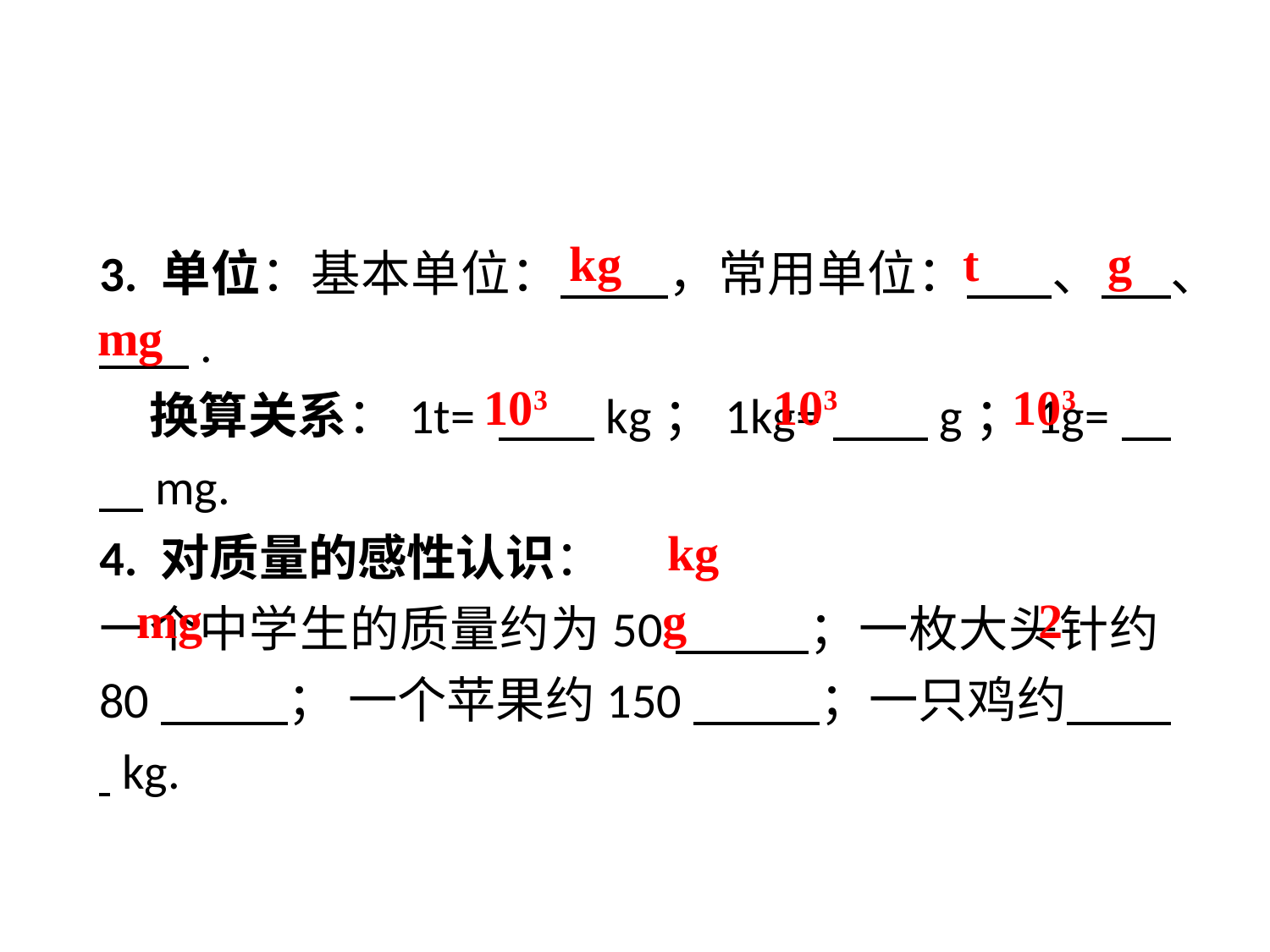

kg
t
g
3. 单位：基本单位：　     ，常用单位：　   、      、
         .
　换算关系：1t= 　    kg；1kg=　    g；1g=　     mg.
4. 对质量的感性认识：
一个中学生的质量约为50　       ；一枚大头针约80　       ； 一个苹果约150　       ；一只鸡约　       kg.
mg
103
103
103
kg
mg
g
2